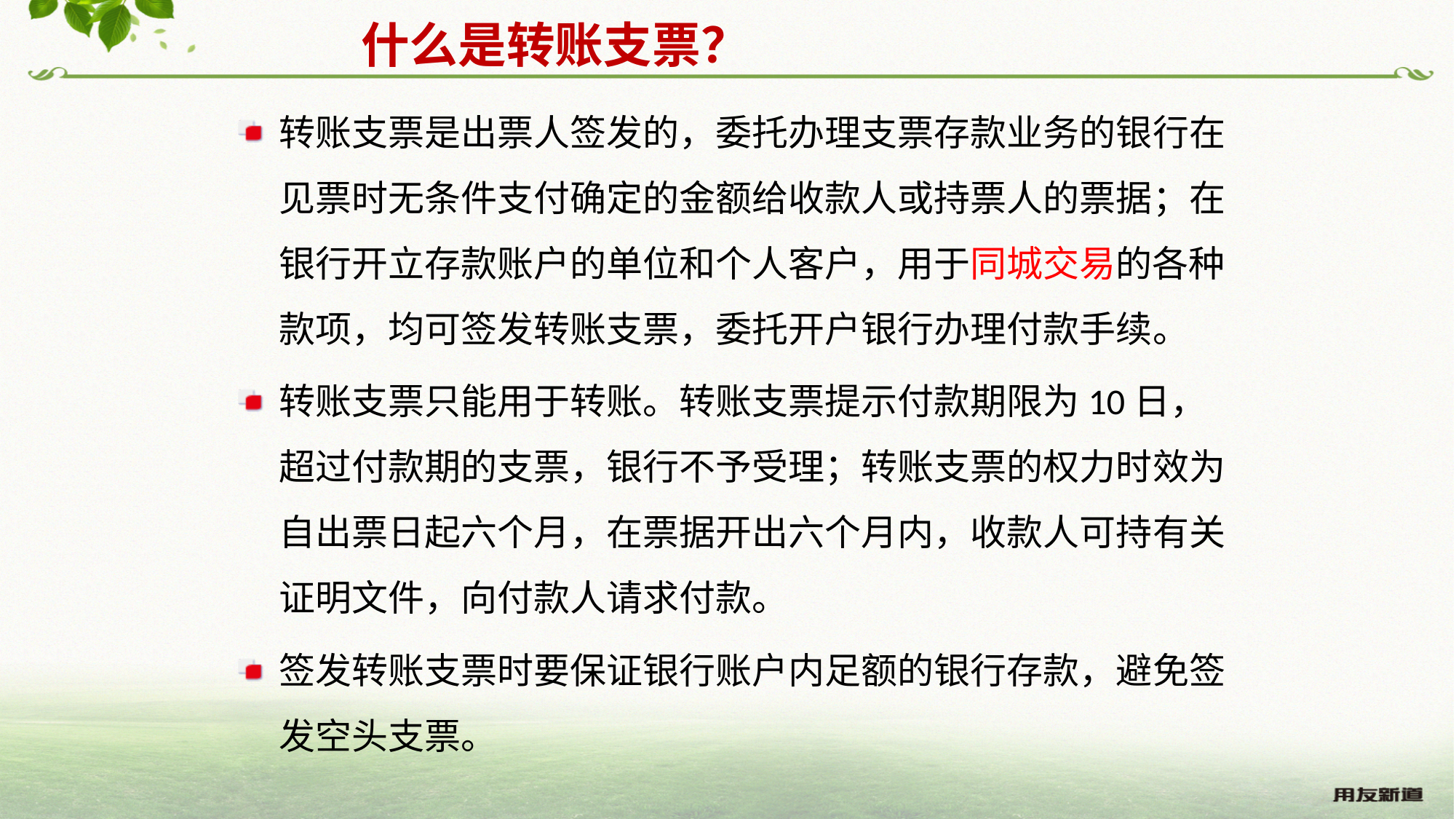

什么是转账支票？
转账支票是出票人签发的，委托办理支票存款业务的银行在见票时无条件支付确定的金额给收款人或持票人的票据；在银行开立存款账户的单位和个人客户，用于同城交易的各种款项，均可签发转账支票，委托开户银行办理付款手续。
转账支票只能用于转账。转账支票提示付款期限为10日，超过付款期的支票，银行不予受理；转账支票的权力时效为自出票日起六个月，在票据开出六个月内，收款人可持有关证明文件，向付款人请求付款。
签发转账支票时要保证银行账户内足额的银行存款，避免签发空头支票。